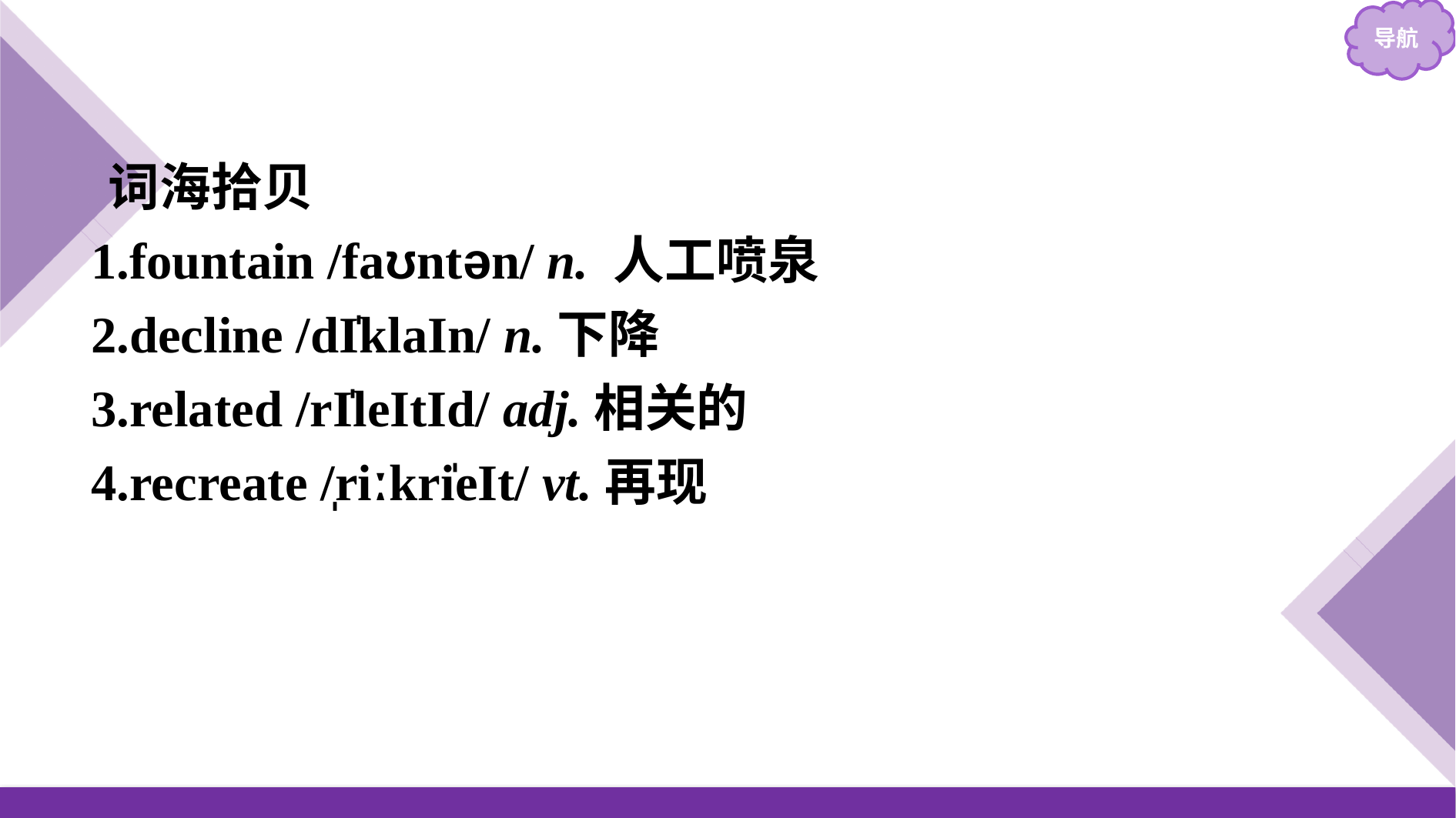

词海拾贝
1.fountain /faʊntən/ n. 人工喷泉
2.decline /dI̍klaIn/ n.下降
3.related /rI̍leItId/ adj.相关的
4.recreate /̩riːkri̍eIt/ vt.再现